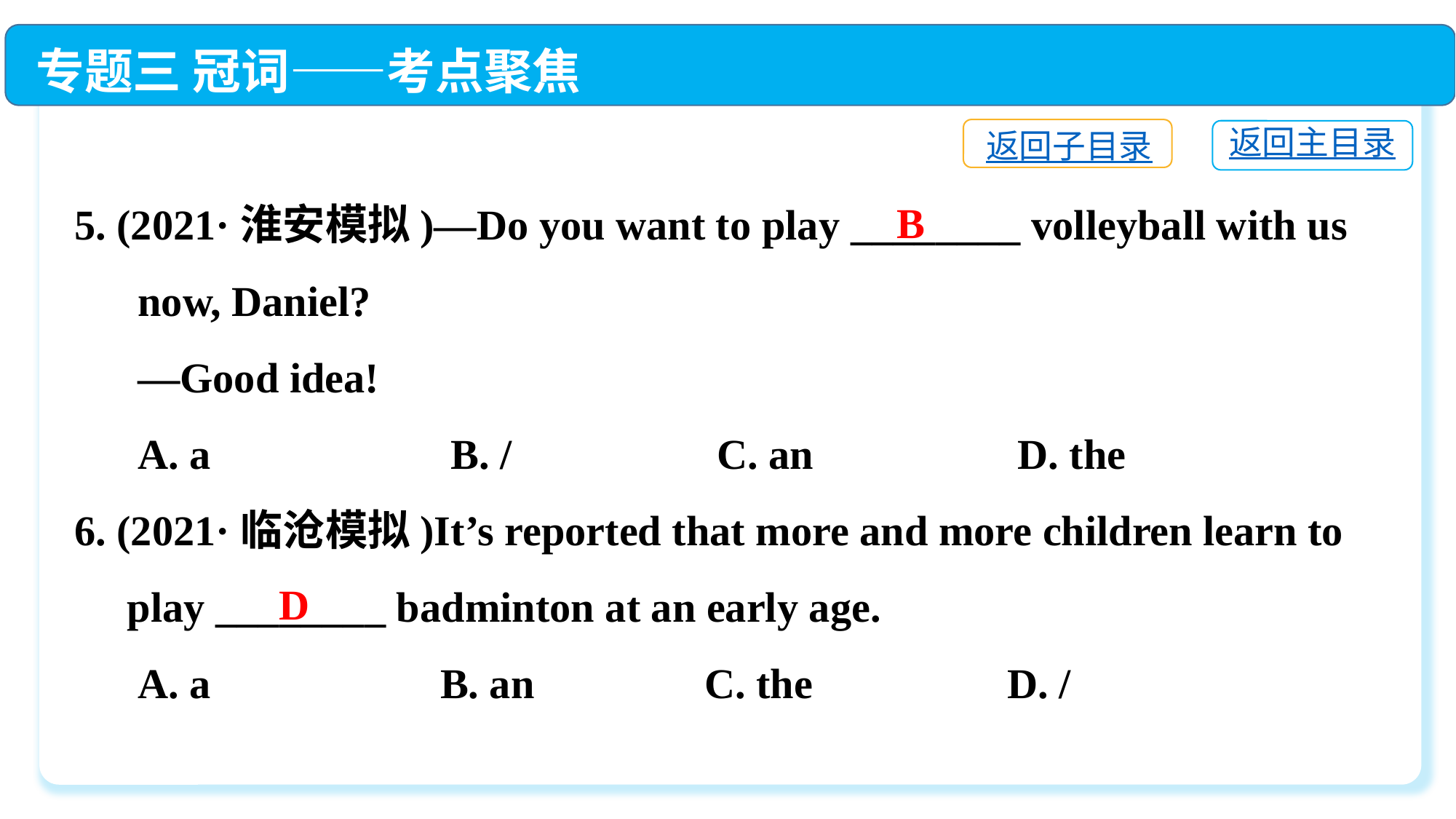

专题三 冠词——考点聚焦

返回子目录
返回主目录
5. (2021·淮安模拟)—Do you want to play ________ volleyball with us
      now, Daniel?
      —Good idea!
      A. a	               B. /　 	         C. an	                 D. the
6. (2021·临沧模拟)It’s reported that more and more children learn to
     play ________ badminton at an early age.
      A. a	              B. an	        C. the	                D. /
B

D